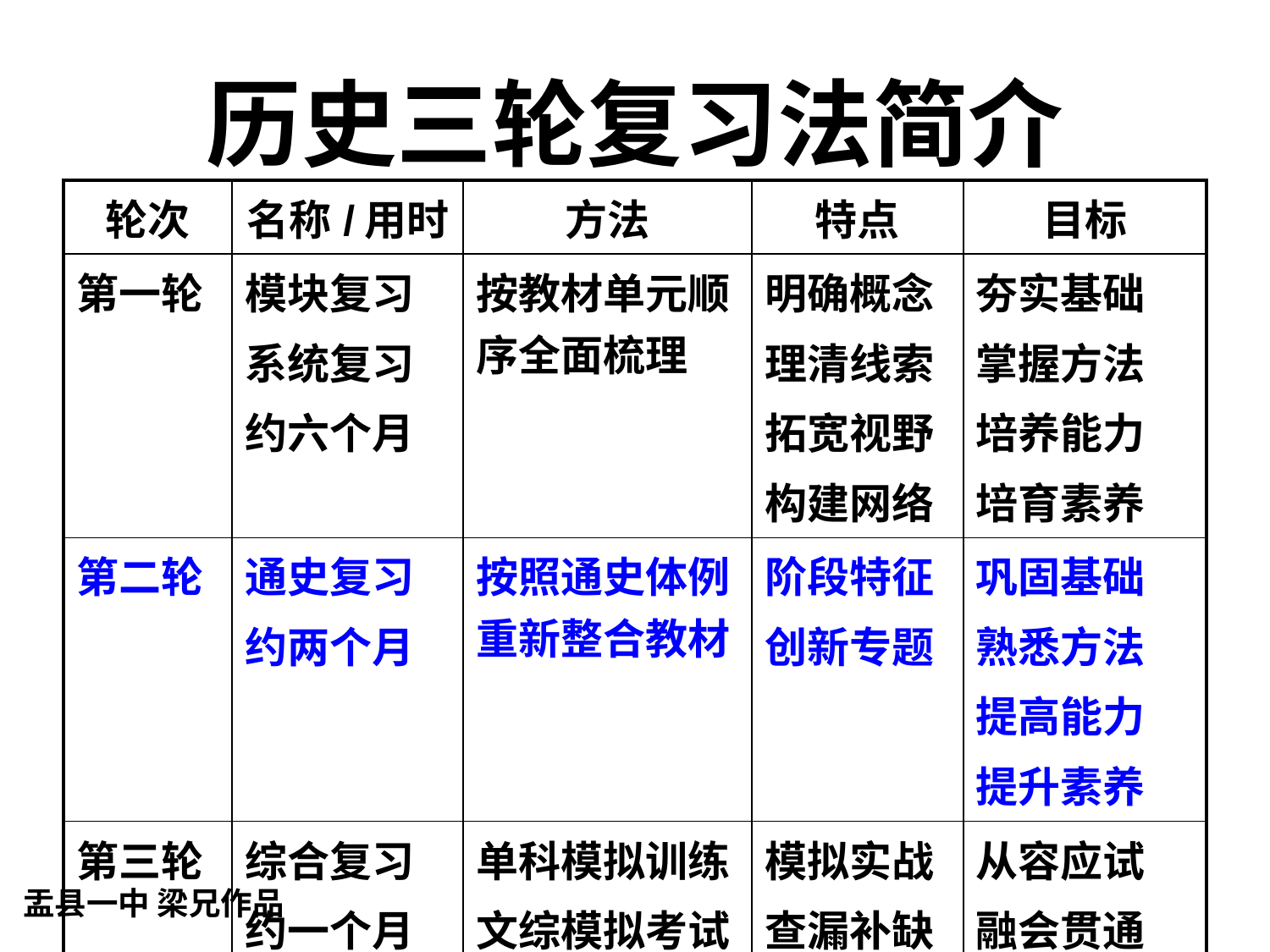

# 历史三轮复习法简介
| 轮次 | 名称/用时 | 方法 | 特点 | 目标 |
| --- | --- | --- | --- | --- |
| 第一轮 | 模块复习 系统复习 约六个月 | 按教材单元顺序全面梳理 | 明确概念 理清线索 拓宽视野 构建网络 | 夯实基础 掌握方法 培养能力 培育素养 |
| 第二轮 | 通史复习 约两个月 | 按照通史体例重新整合教材 | 阶段特征 创新专题 | 巩固基础 熟悉方法 提高能力 提升素养 |
| 第三轮 | 综合复习 约一个月 | 单科模拟训练 文综模拟考试 | 模拟实战 查漏补缺 | 从容应试 融会贯通 |

盂县一中 梁兄作品